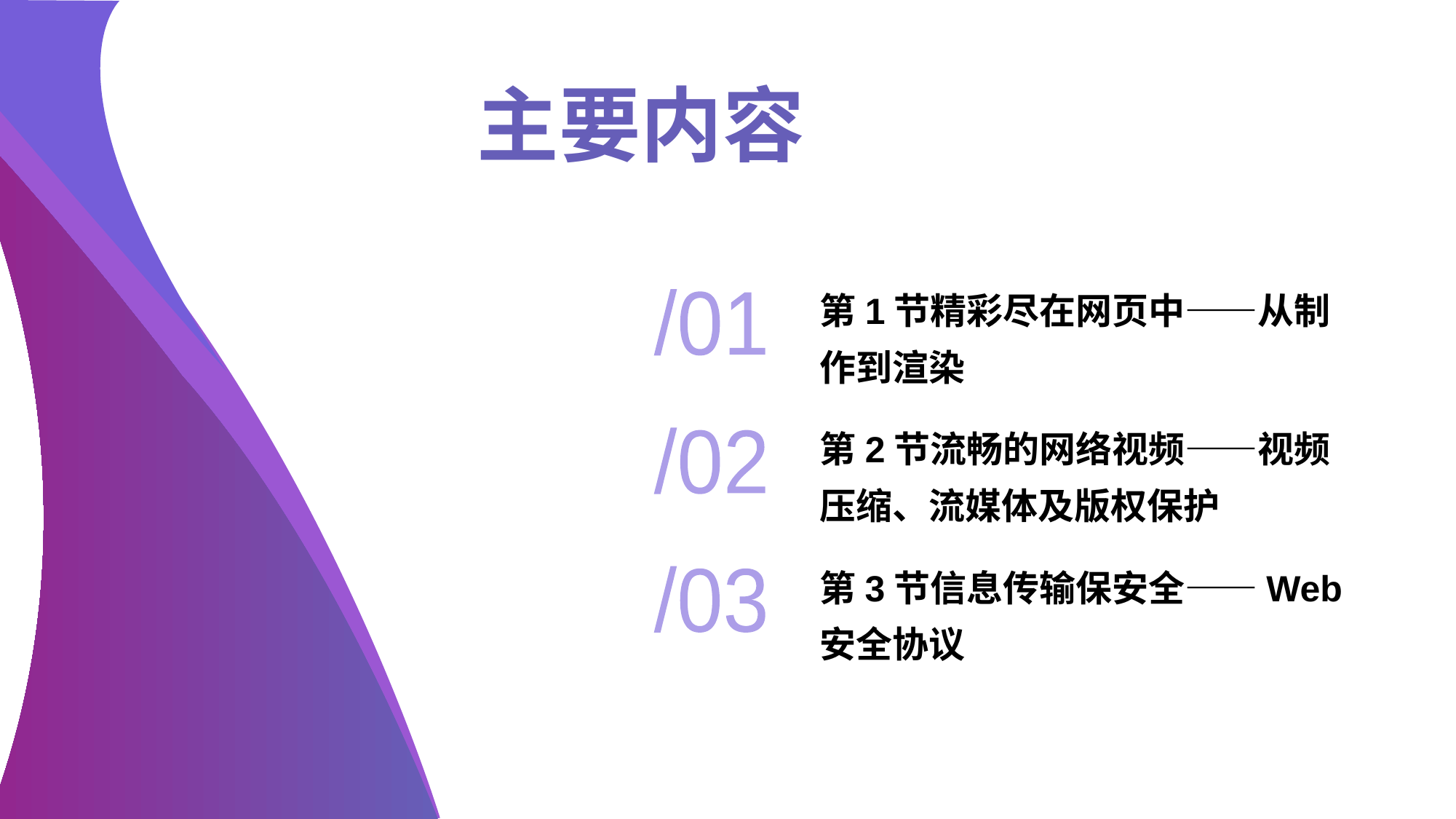

主要内容
# 第1节精彩尽在网页中——从制作到渲染
/01
第2节流畅的网络视频——视频压缩、流媒体及版权保护
/02
第3节信息传输保安全——Web 安全协议
/03